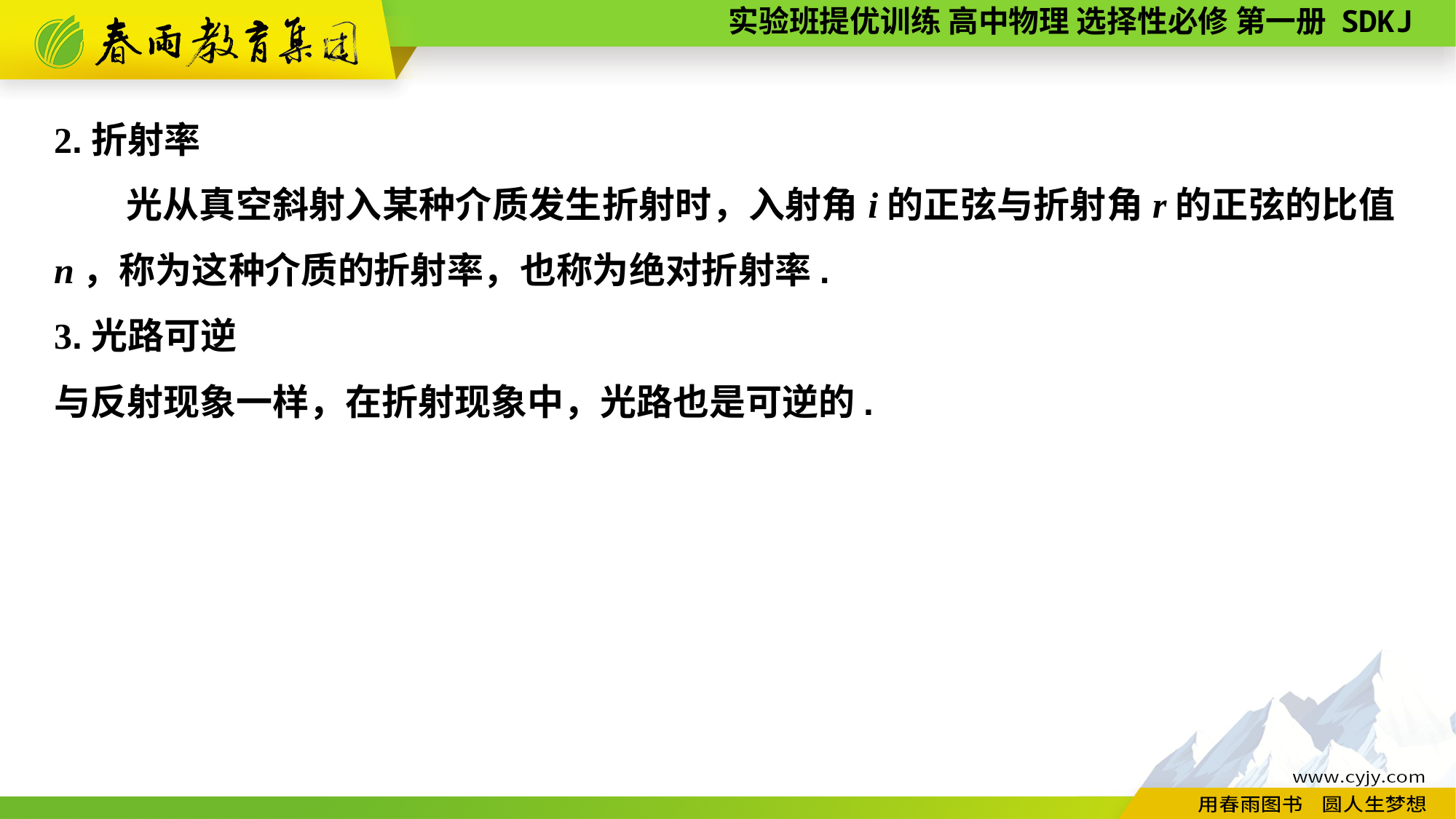

2.折射率
光从真空斜射入某种介质发生折射时，入射角i的正弦与折射角r的正弦的比值n，称为这种介质的折射率，也称为绝对折射率.
3.光路可逆
与反射现象一样，在折射现象中，光路也是可逆的.